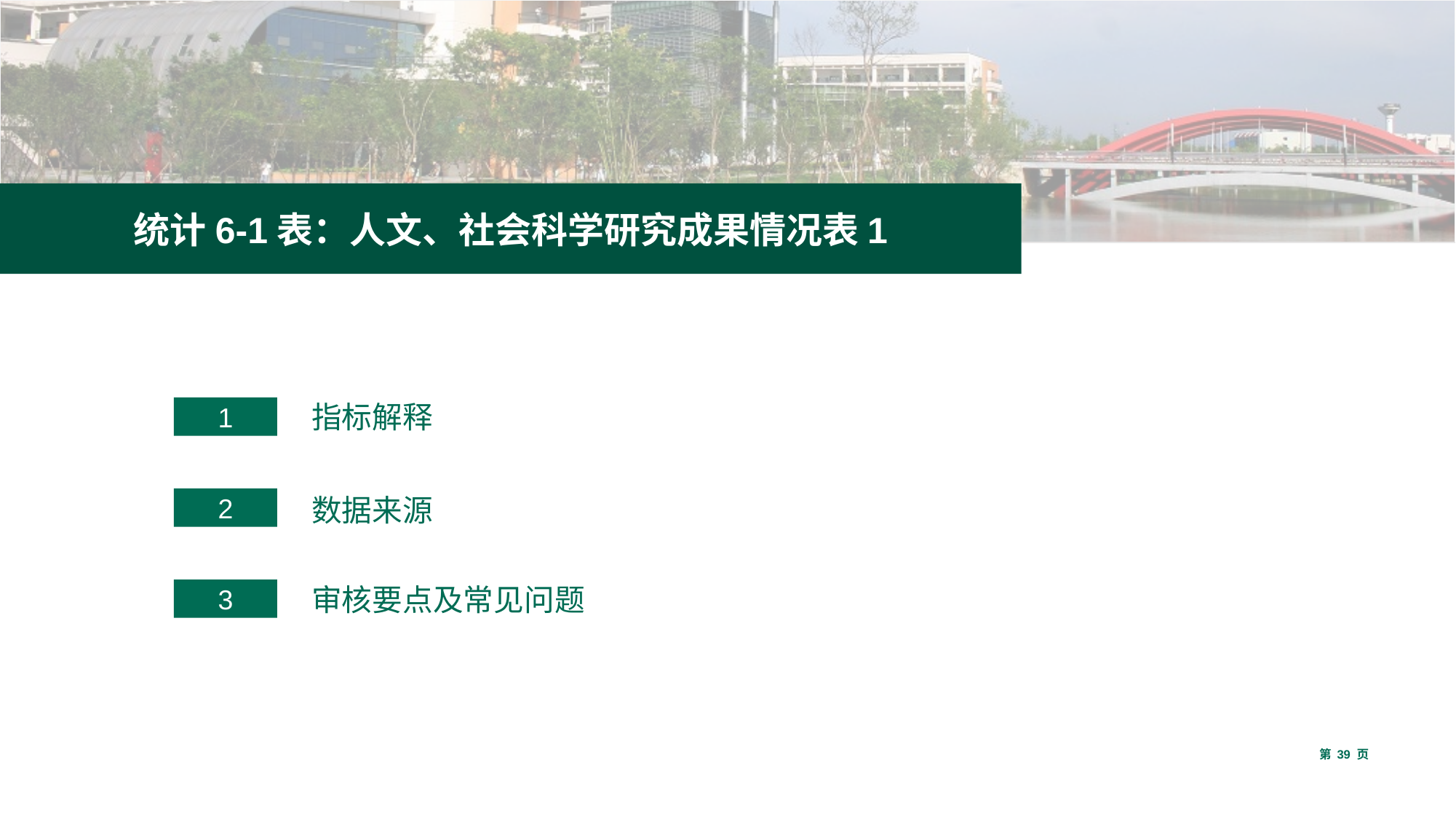

统计6-1表：人文、社会科学研究成果情况表1

1
指标解释
2
数据来源
3
审核要点及常见问题

第 39 页